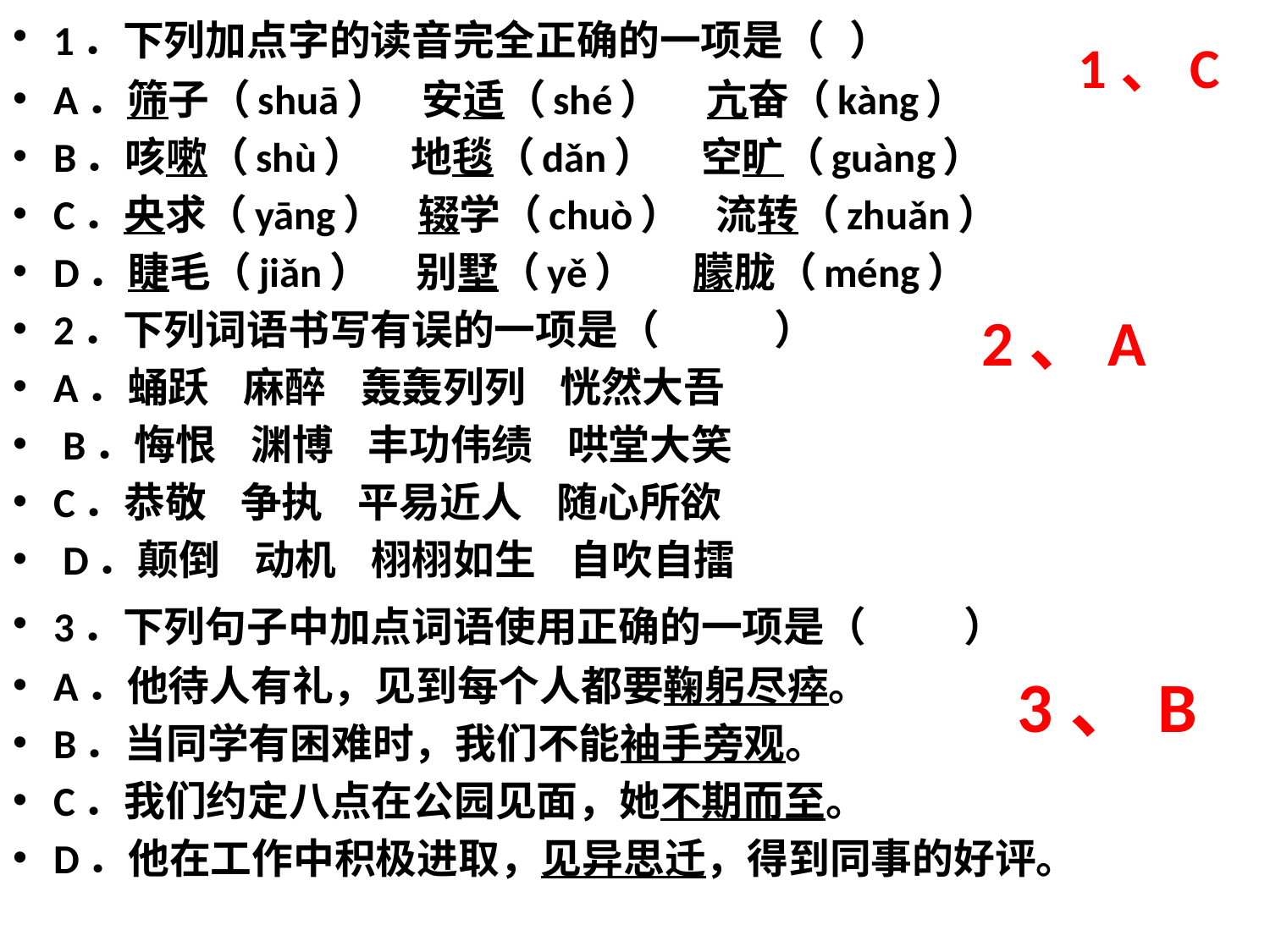

1．下列加点字的读音完全正确的一项是（  ）
A．筛子（shuā）   安适（shé）    亢奋（kàng）
B．咳嗽（shù）    地毯（dǎn）    空旷（guàng）
C．央求（yāng）   辍学（chuò）   流转（zhuǎn）
D．睫毛（jiǎn）    别墅（yě）     朦胧（méng）
2．下列词语书写有误的一项是（          ）
A．蛹跃   麻醉   轰轰列列   恍然大吾
 B．悔恨   渊博   丰功伟绩   哄堂大笑
C．恭敬   争执   平易近人   随心所欲
 D．颠倒   动机   栩栩如生   自吹自擂
3．下列句子中加点词语使用正确的一项是（        ）
A．他待人有礼，见到每个人都要鞠躬尽瘁。
B．当同学有困难时，我们不能袖手旁观。
C．我们约定八点在公园见面，她不期而至。
D．他在工作中积极进取，见异思迁，得到同事的好评。

 1、C
 2、A
3、B
#